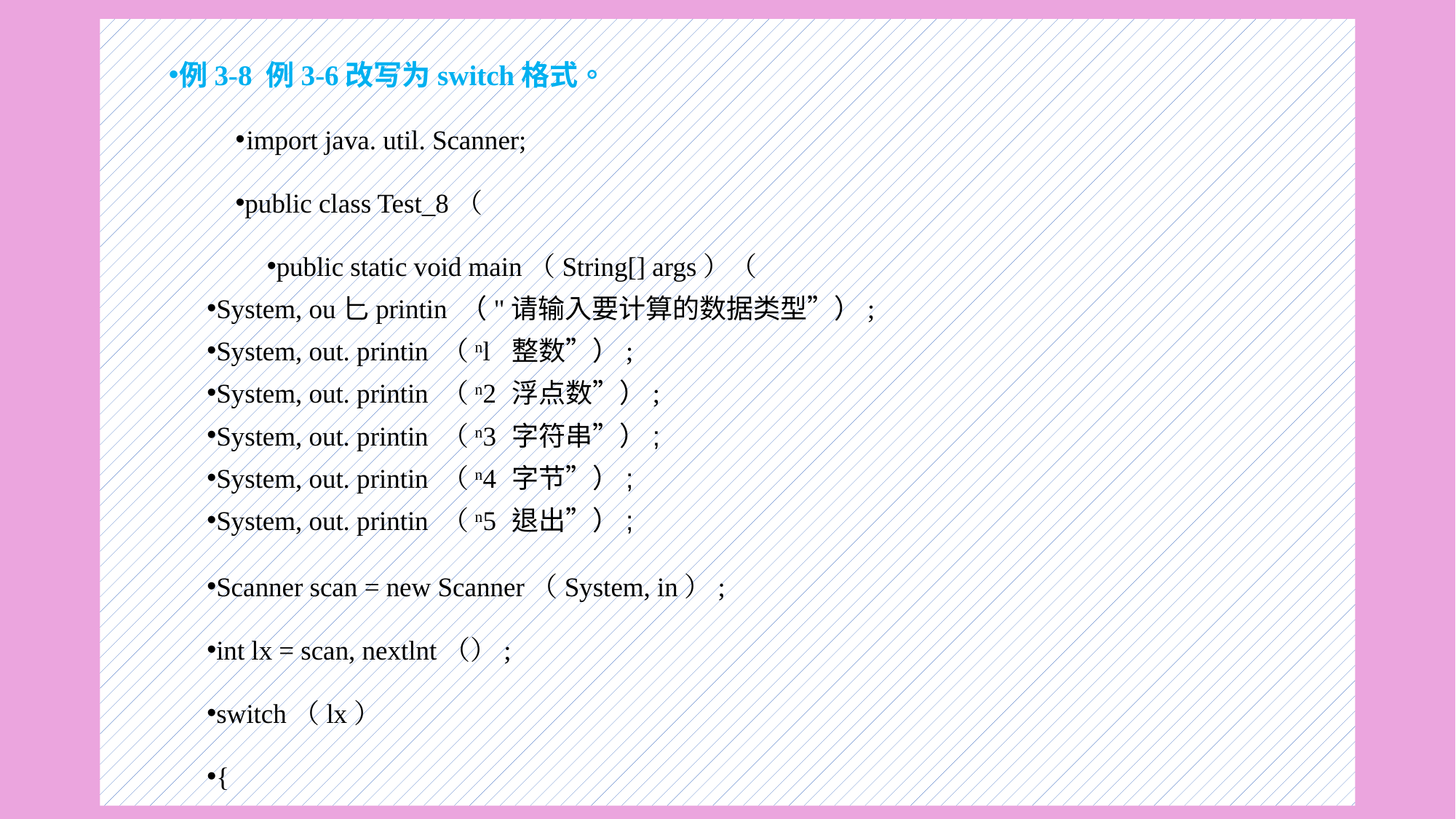

例3-8 例3-6改写为switch格式。
import java. util. Scanner;
public class Test_8（
public static void main（String[] args）（
System, ou匕printin （"请输入要计算的数据类型”）;
System, out. printin （nl	整数”）;
System, out. printin （n2	浮点数”）;
System, out. printin （n3	字符串”）;
System, out. printin （n4	字节”）;
System, out. printin （n5	退出”）;
Scanner scan = new Scanner（System, in）;
int lx = scan, nextlnt（）;
switch（lx）
{

#